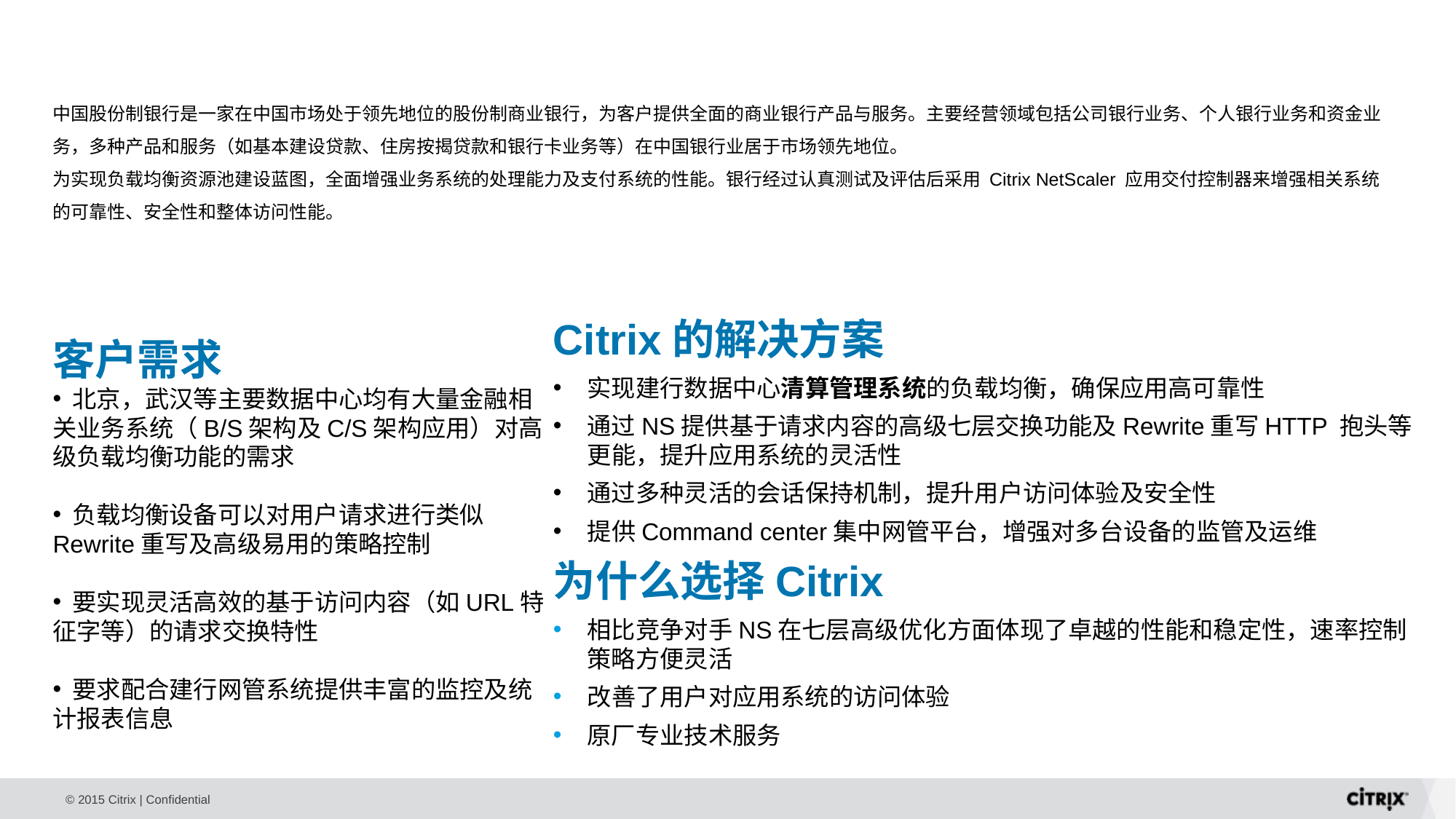

中国股份制银行是一家在中国市场处于领先地位的股份制商业银行，为客户提供全面的商业银行产品与服务。主要经营领域包括公司银行业务、个人银行业务和资金业务，多种产品和服务（如基本建设贷款、住房按揭贷款和银行卡业务等）在中国银行业居于市场领先地位。
为实现负载均衡资源池建设蓝图，全面增强业务系统的处理能力及支付系统的性能。银行经过认真测试及评估后采用 Citrix NetScaler 应用交付控制器来增强相关系统的可靠性、安全性和整体访问性能。

Citrix的解决方案
实现建行数据中心清算管理系统的负载均衡，确保应用高可靠性
通过NS提供基于请求内容的高级七层交换功能及Rewrite重写HTTP 抱头等更能，提升应用系统的灵活性
通过多种灵活的会话保持机制，提升用户访问体验及安全性
提供Command center集中网管平台，增强对多台设备的监管及运维
为什么选择Citrix
相比竞争对手NS在七层高级优化方面体现了卓越的性能和稳定性，速率控制策略方便灵活
改善了用户对应用系统的访问体验
原厂专业技术服务
客户需求
 北京，武汉等主要数据中心均有大量金融相关业务系统（B/S架构及C/S架构应用）对高级负载均衡功能的需求

 负载均衡设备可以对用户请求进行类似Rewrite重写及高级易用的策略控制

 要实现灵活高效的基于访问内容（如URL特征字等）的请求交换特性

 要求配合建行网管系统提供丰富的监控及统计报表信息